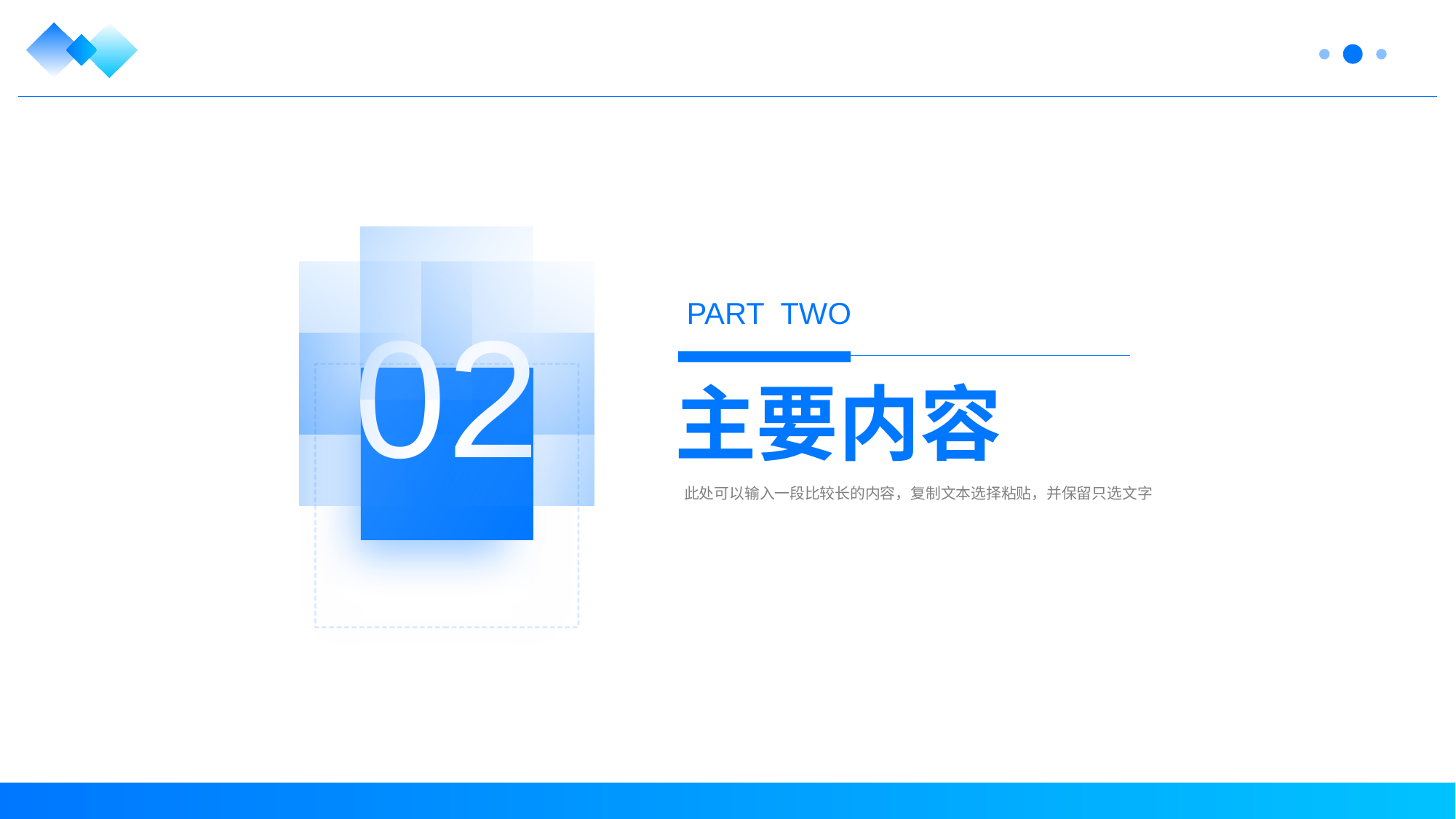

02

PART  TWO

主要内容
此处可以输入一段比较长的内容，复制文本选择粘贴，并保留只选文字